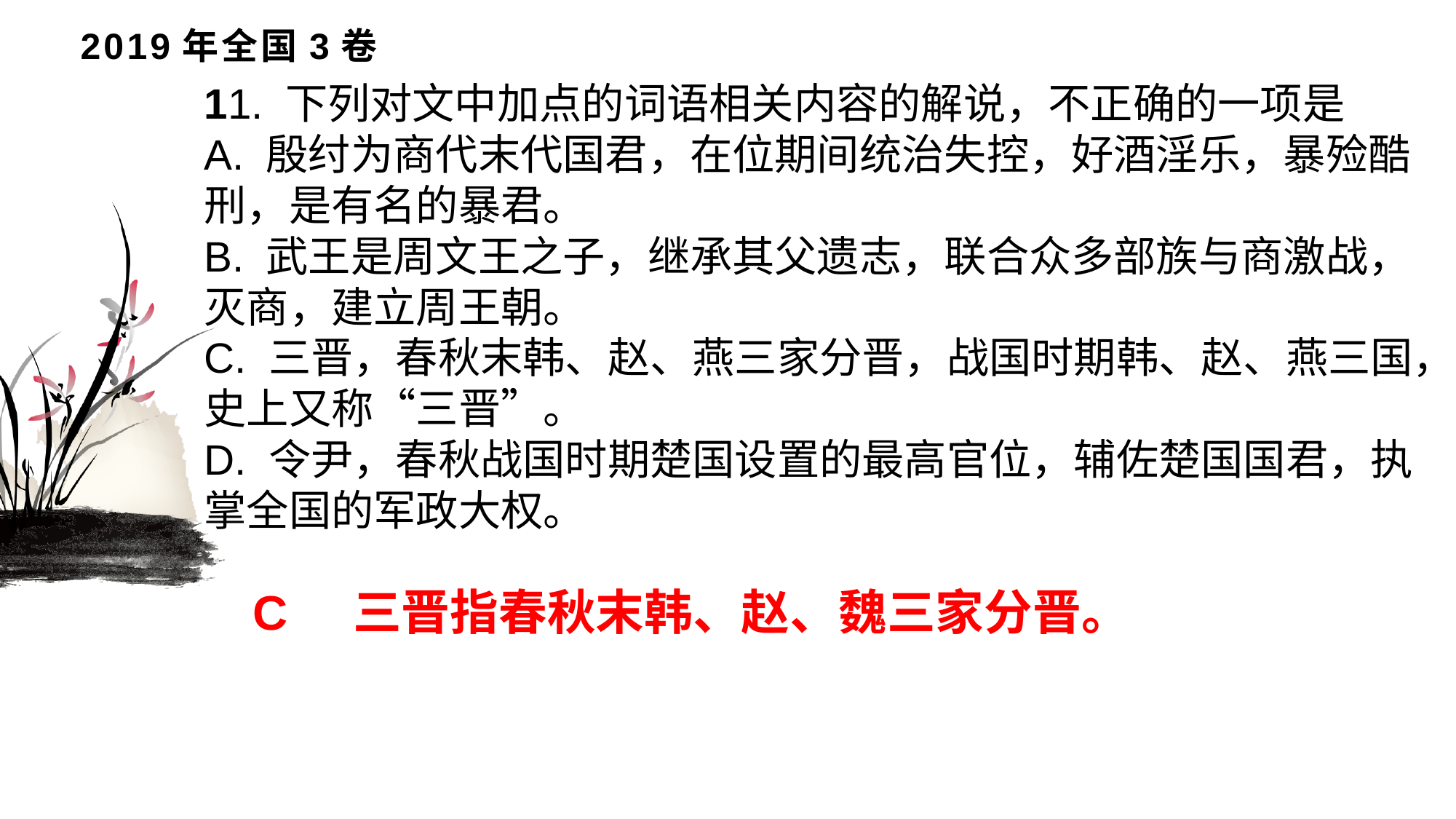

# 2019年全国3卷
11. 下列对文中加点的词语相关内容的解说，不正确的一项是
A. 殷纣为商代末代国君，在位期间统治失控，好酒淫乐，暴殓酷刑，是有名的暴君。
B. 武王是周文王之子，继承其父遗志，联合众多部族与商激战，灭商，建立周王朝。
C. 三晋，春秋末韩、赵、燕三家分晋，战国时期韩、赵、燕三国，史上又称“三晋”。
D. 令尹，春秋战国时期楚国设置的最高官位，辅佐楚国国君，执掌全国的军政大权。
C    三晋指春秋末韩、赵、魏三家分晋。